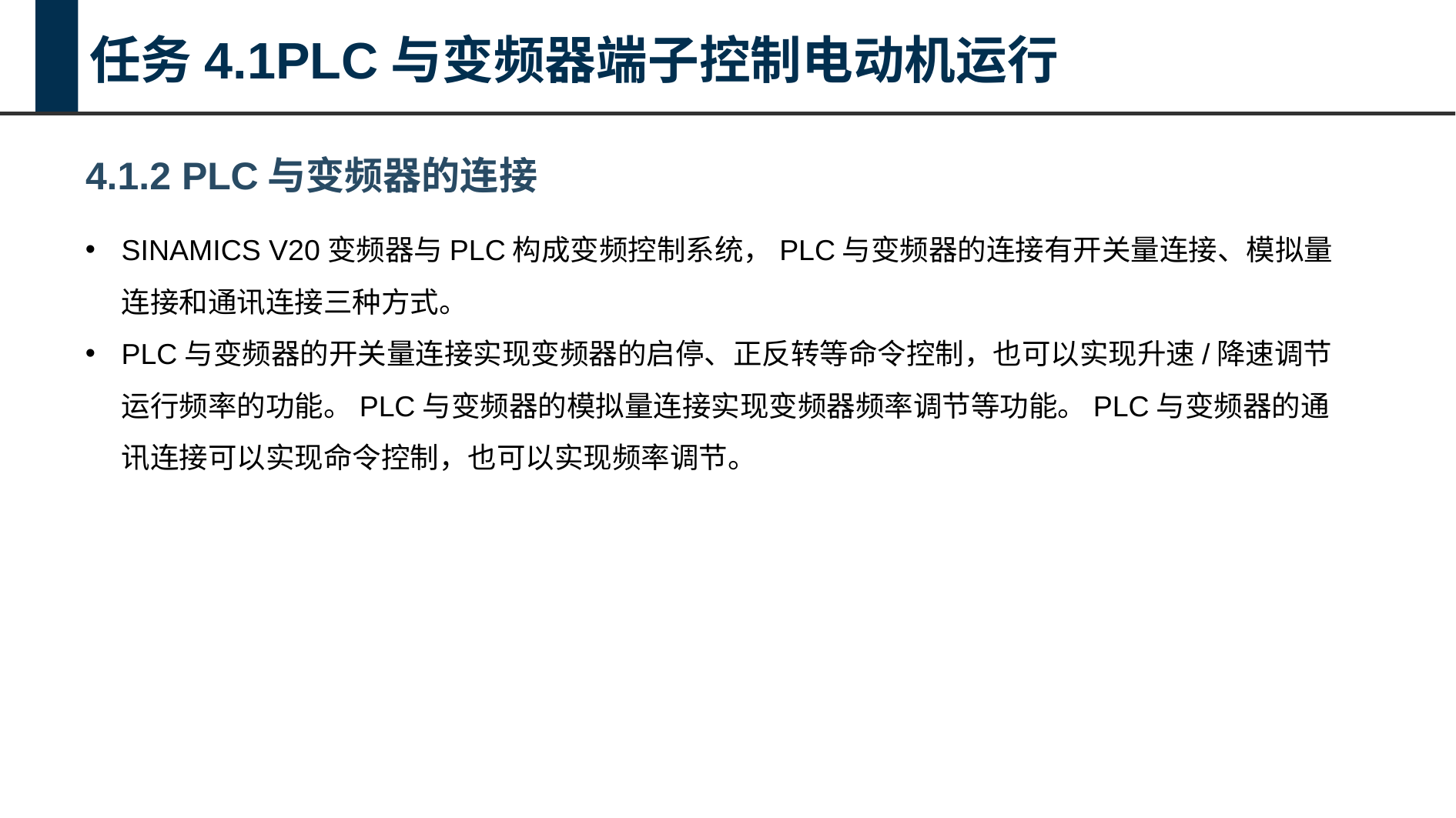

任务4.1PLC与变频器端子控制电动机运行
4.1.2 PLC与变频器的连接
SINAMICS V20变频器与PLC构成变频控制系统，PLC与变频器的连接有开关量连接、模拟量连接和通讯连接三种方式。
PLC与变频器的开关量连接实现变频器的启停、正反转等命令控制，也可以实现升速/降速调节运行频率的功能。PLC与变频器的模拟量连接实现变频器频率调节等功能。PLC与变频器的通讯连接可以实现命令控制，也可以实现频率调节。